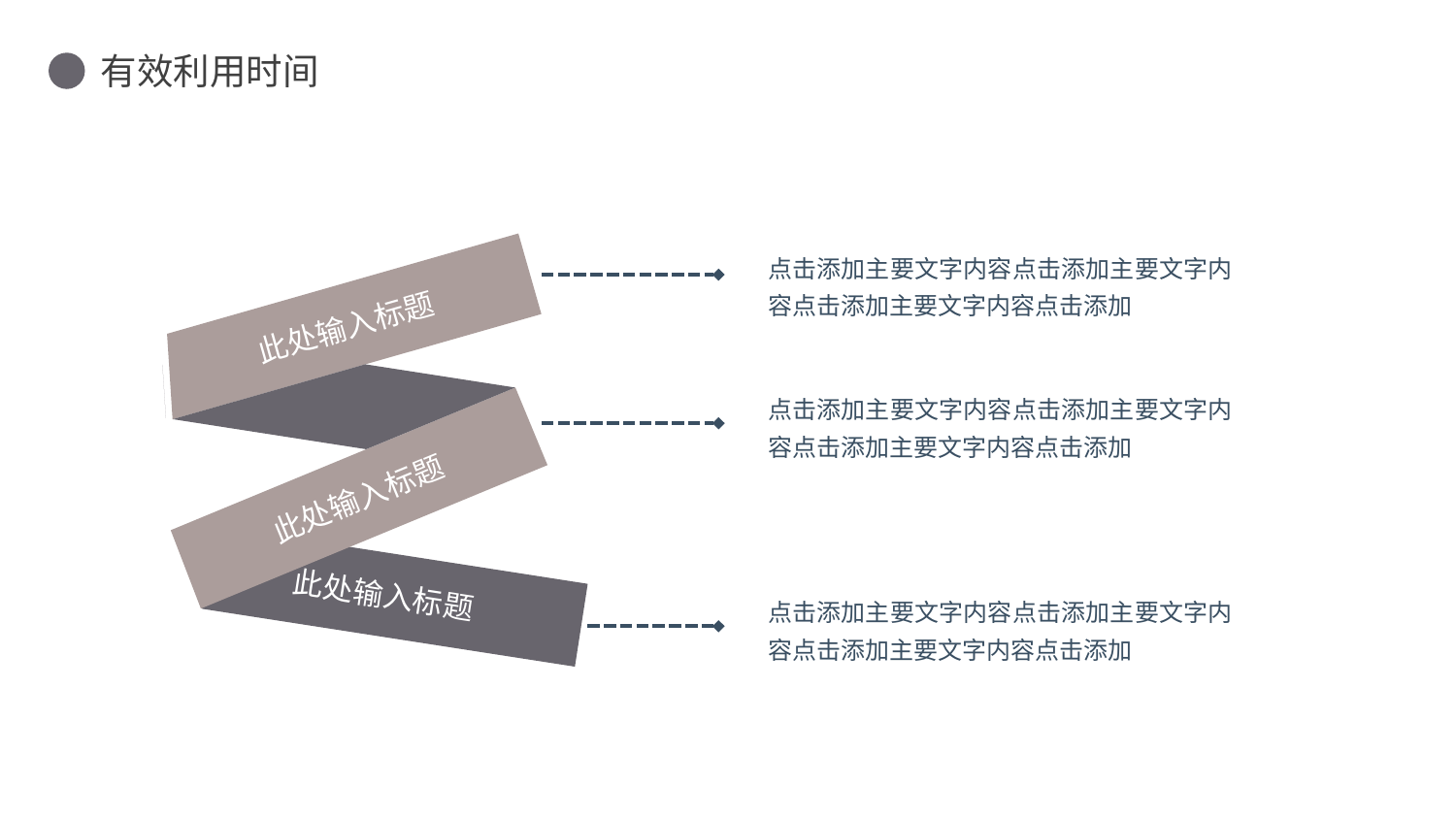

点击添加主要文字内容点击添加主要文字内容点击添加主要文字内容点击添加
此处输入标题

此处输入标题
此处输入标题
点击添加主要文字内容点击添加主要文字内容点击添加主要文字内容点击添加
点击添加主要文字内容点击添加主要文字内容点击添加主要文字内容点击添加